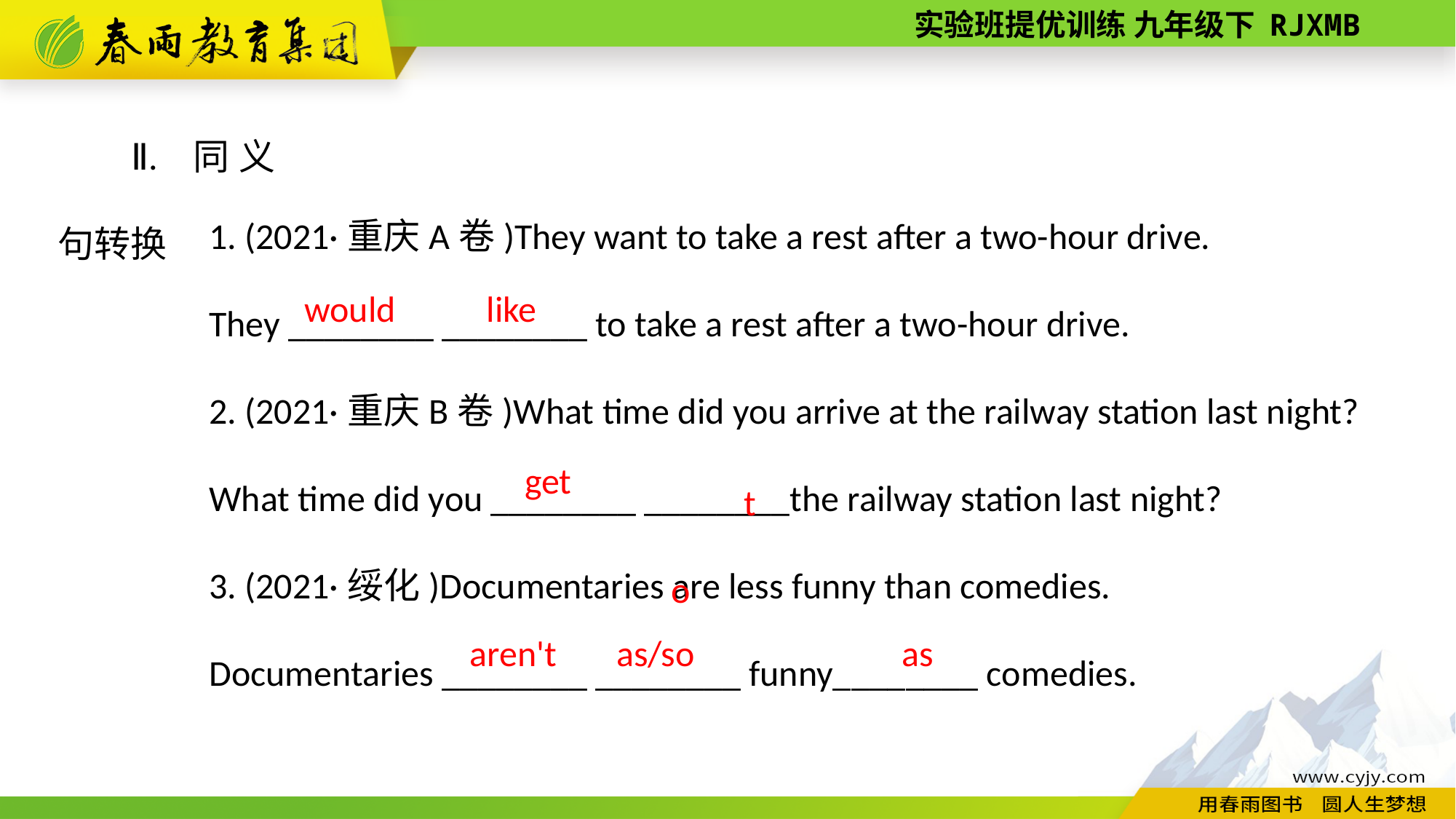

Ⅱ. 同义句转换
1. (2021·重庆A卷)They want to take a rest after a two-­hour drive.
They ________ ________ to take a rest after a two­-hour drive.
2. (2021·重庆B卷)What time did you arrive at the railway station last night?
What time did you ________ ________the railway station last night?
3. (2021·绥化)Documentaries are less funny than comedies.
Documentaries ________ ________ funny________ comedies.
would
like
to
get
as/so
as
aren't